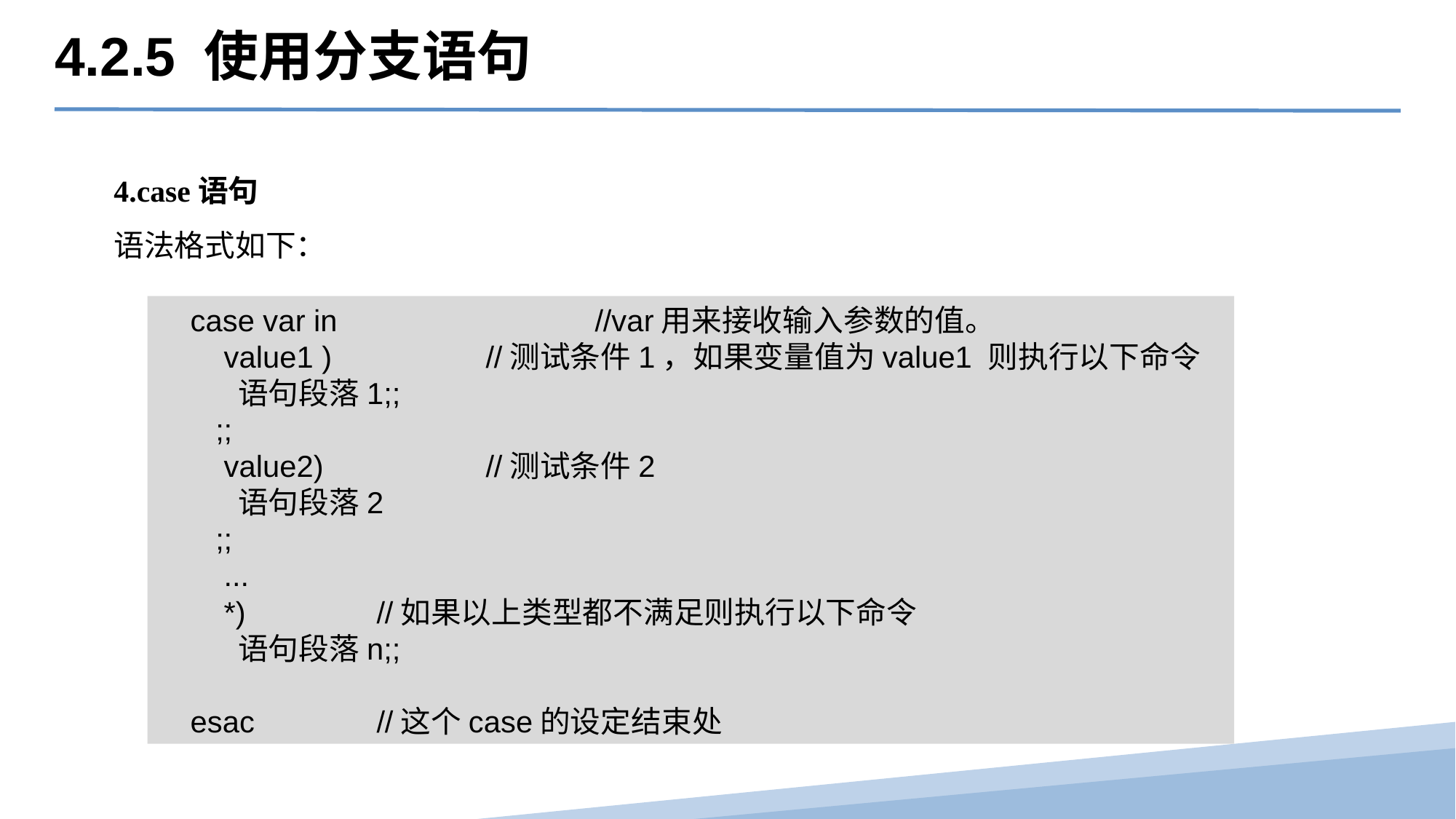

4.2.5 使用分支语句
4.case语句
语法格式如下：

case var in     		//var用来接收输入参数的值。
    value1 )       	//测试条件1，如果变量值为value1 则执行以下命令
      语句段落1;;
   ;;
    value2)       	//测试条件2
      语句段落2
   ;;
    ...
    *)          	//如果以上类型都不满足则执行以下命令
      语句段落n;;

esac             	//这个case的设定结束处